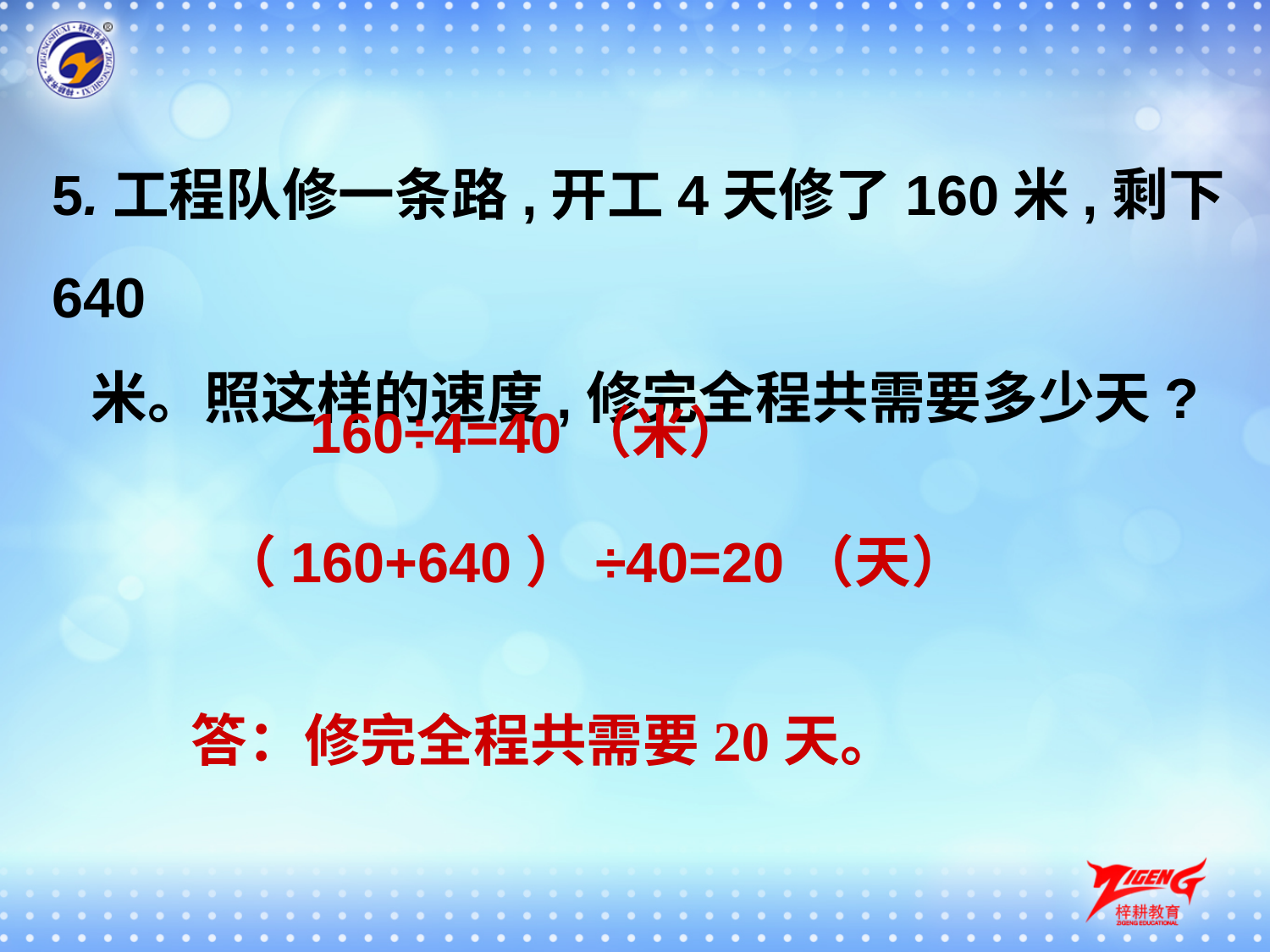

5.工程队修一条路,开工4天修了160米,剩下640
  米。照这样的速度,修完全程共需要多少天?
160÷4=40（米）
（160+640）÷40=20（天）
答：修完全程共需要20天。